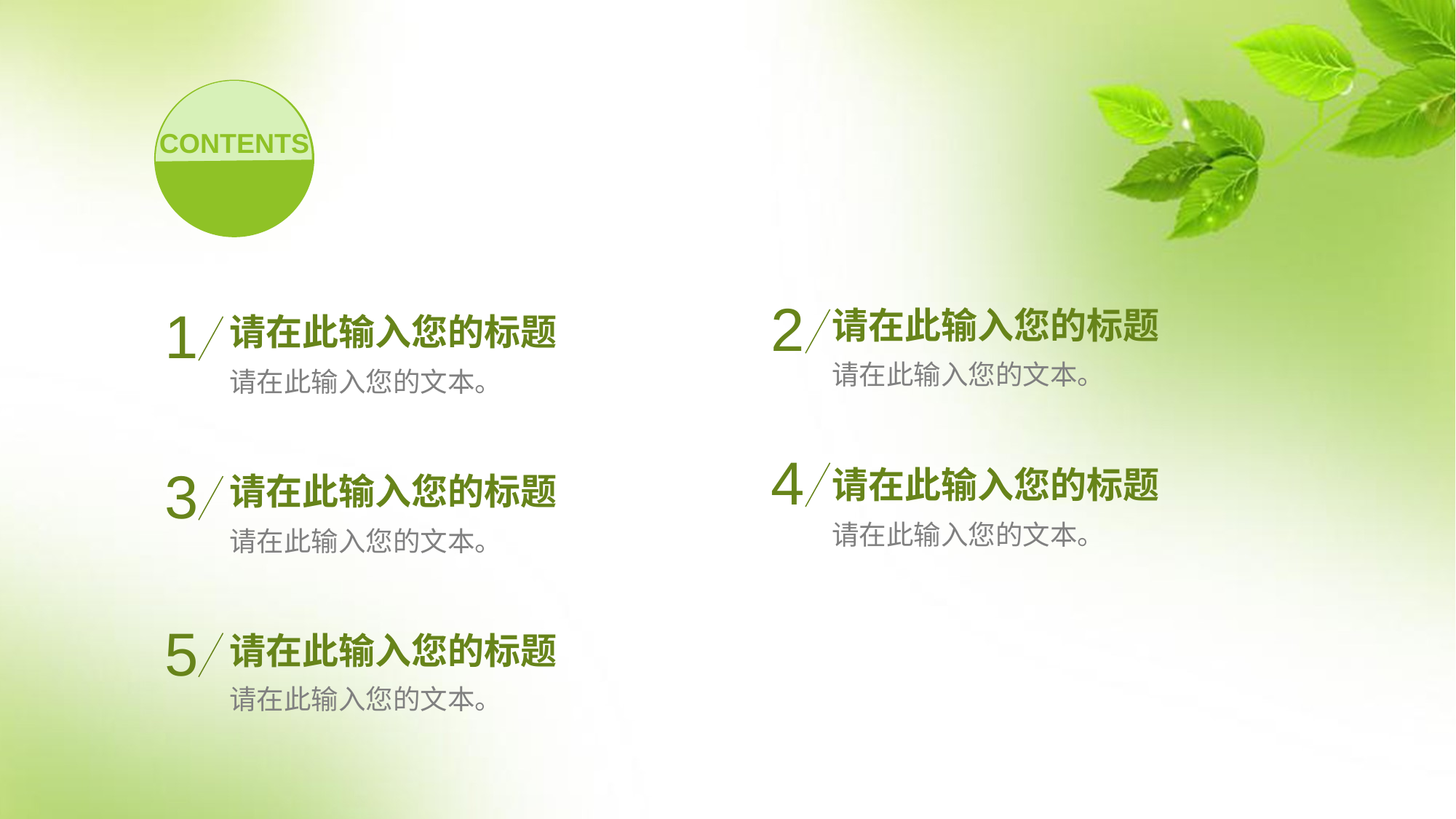

CONTENTS
2

1

请在此输入您的标题
请在此输入您的标题
请在此输入您的文本。
请在此输入您的文本。
4

请在此输入您的标题
3

请在此输入您的标题
请在此输入您的文本。
请在此输入您的文本。
5

请在此输入您的标题
请在此输入您的文本。